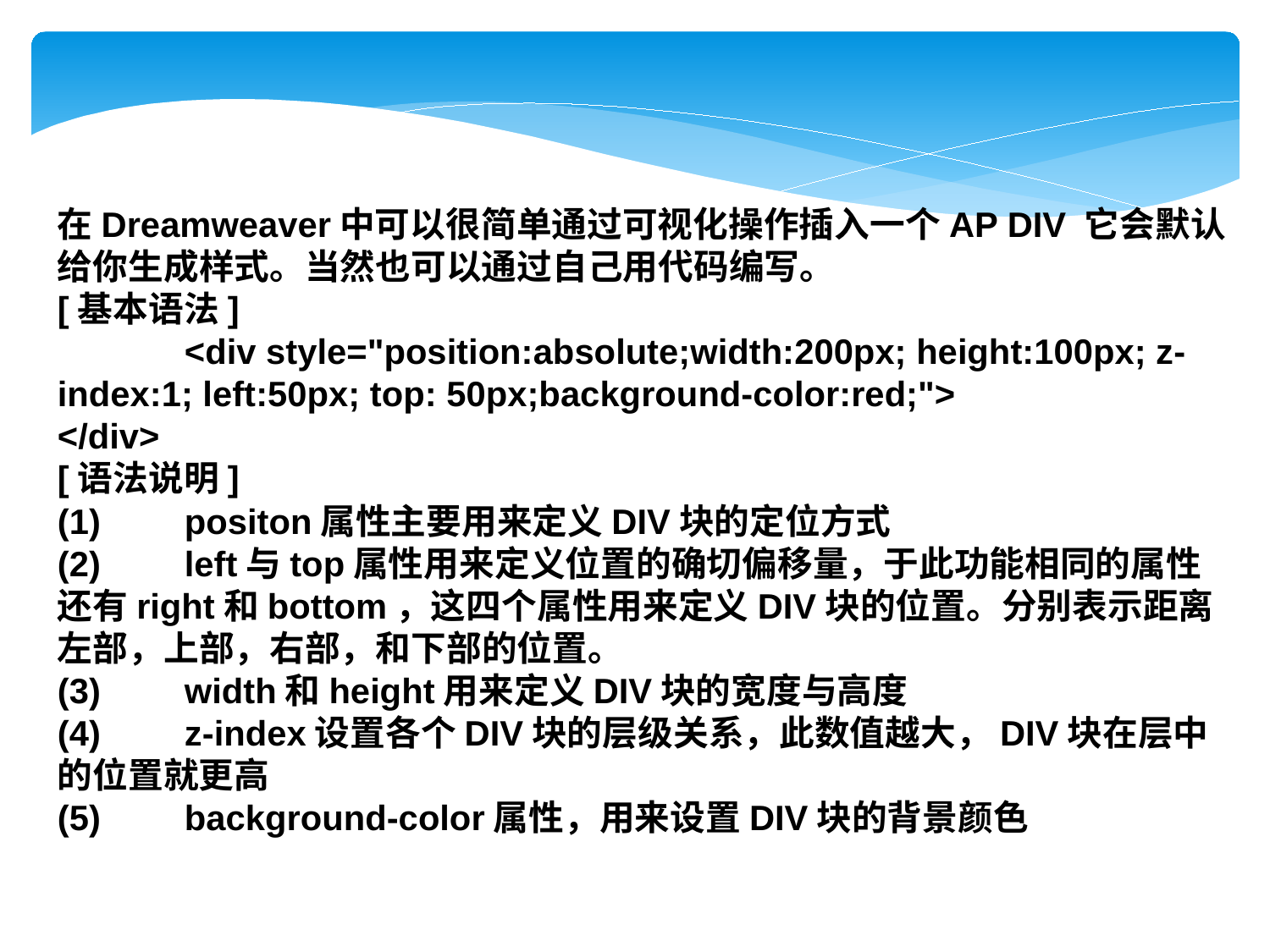

在Dreamweaver中可以很简单通过可视化操作插入一个AP DIV 它会默认给你生成样式。当然也可以通过自己用代码编写。
[基本语法]
	<div style="position:absolute;width:200px; height:100px; z-index:1; left:50px; top: 50px;background-color:red;">
</div>
[语法说明]
(1)	positon属性主要用来定义DIV块的定位方式
(2)	left与top属性用来定义位置的确切偏移量，于此功能相同的属性还有right和bottom，这四个属性用来定义DIV块的位置。分别表示距离左部，上部，右部，和下部的位置。
(3)	width和height用来定义DIV块的宽度与高度
(4)	z-index设置各个DIV块的层级关系，此数值越大，DIV块在层中的位置就更高
(5)	background-color属性，用来设置DIV块的背景颜色